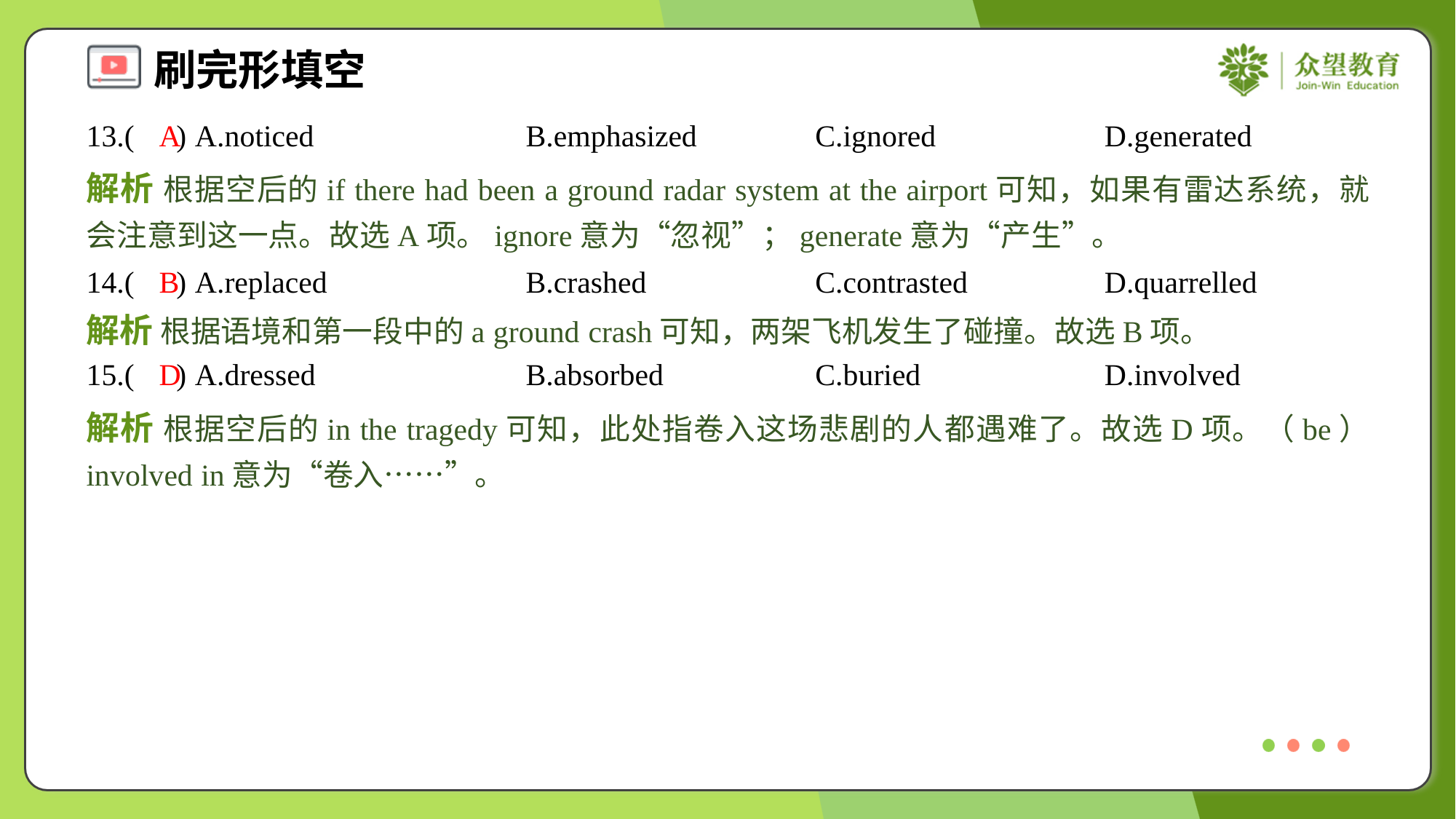

13.(     ) A.noticed	B.emphasized	C.ignored	D.generated
A
解析 根据空后的if there had been a ground radar system at the airport可知，如果有雷达系统，就会注意到这一点。故选A项。ignore意为“忽视”；generate意为“产生”。
14.(     ) A.replaced	B.crashed	C.contrasted	D.quarrelled
B
解析 根据语境和第一段中的a ground crash可知，两架飞机发生了碰撞。故选B项。
15.(     ) A.dressed	B.absorbed	C.buried	D.involved
D
解析 根据空后的in the tragedy可知，此处指卷入这场悲剧的人都遇难了。故选D项。（be） involved in意为“卷入……”。